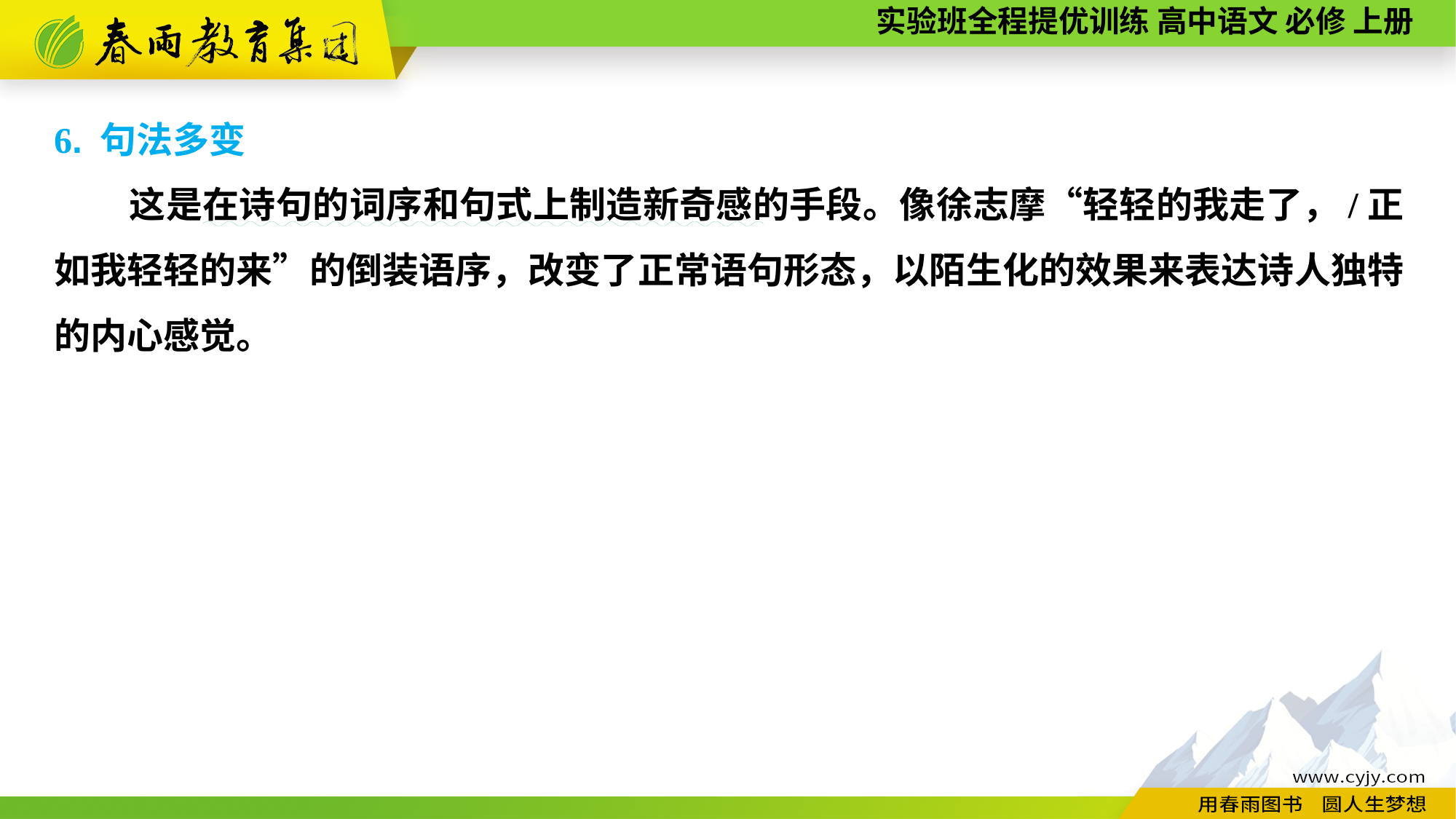

6. 句法多变
这是在诗句的词序和句式上制造新奇感的手段。像徐志摩“轻轻的我走了，/正如我轻轻的来”的倒装语序，改变了正常语句形态，以陌生化的效果来表达诗人独特的内心感觉。